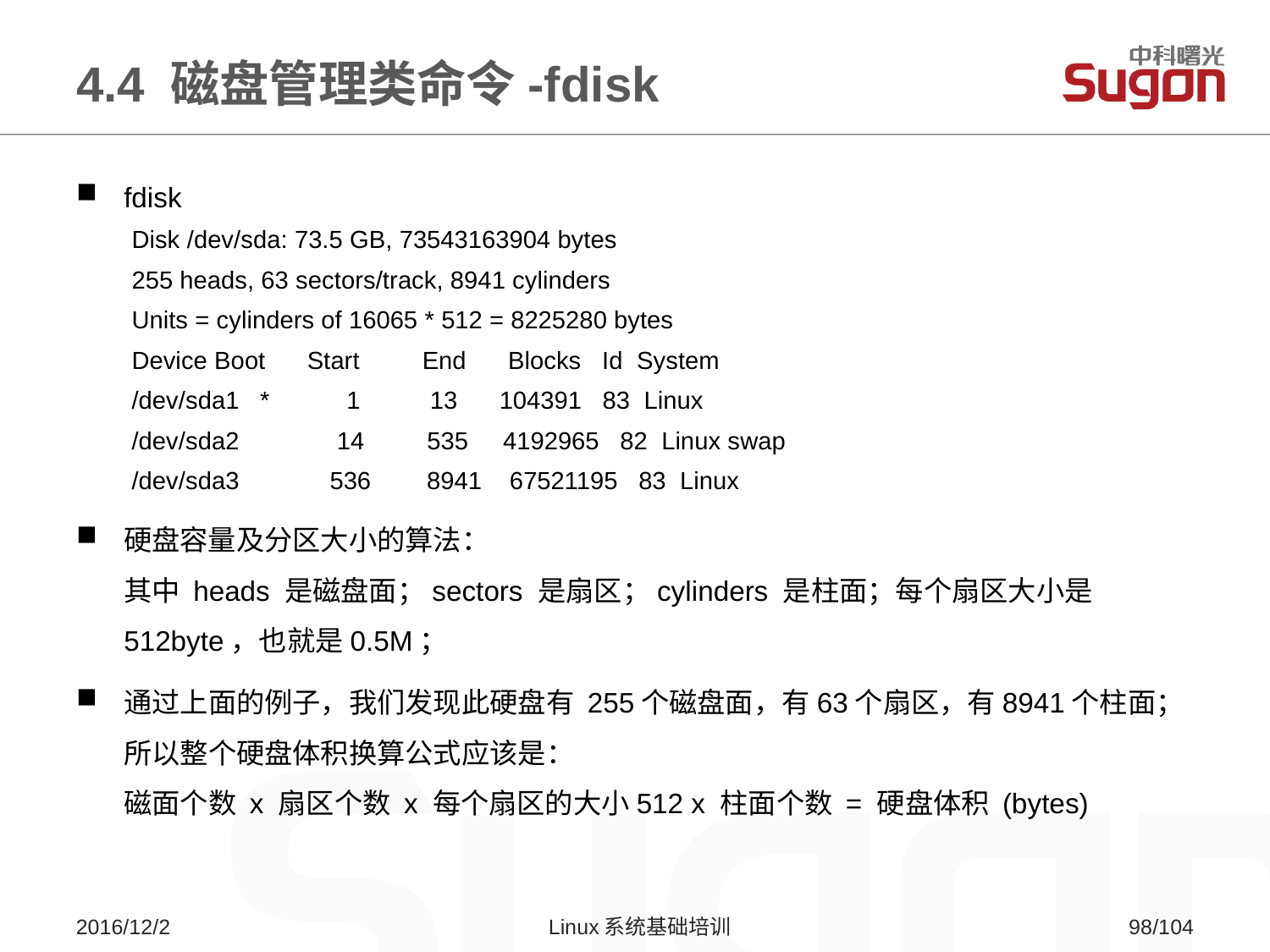

# 4.4 磁盘管理类命令-fdisk
fdisk
Disk /dev/sda: 73.5 GB, 73543163904 bytes
255 heads, 63 sectors/track, 8941 cylinders
Units = cylinders of 16065 * 512 = 8225280 bytes
Device Boot      Start         End      Blocks   Id  System
/dev/sda1   *           1          13      104391   83  Linux
/dev/sda2              14         535     4192965   82  Linux swap
/dev/sda3             536        8941    67521195   83  Linux
硬盘容量及分区大小的算法：
其中 heads 是磁盘面；sectors 是扇区；cylinders 是柱面；每个扇区大小是512byte，也就是0.5M；
通过上面的例子，我们发现此硬盘有 255个磁盘面，有63个扇区，有8941个柱面；所以整个硬盘体积换算公式应该是：
磁面个数 x 扇区个数 x 每个扇区的大小512 x 柱面个数 = 硬盘体积 (bytes)